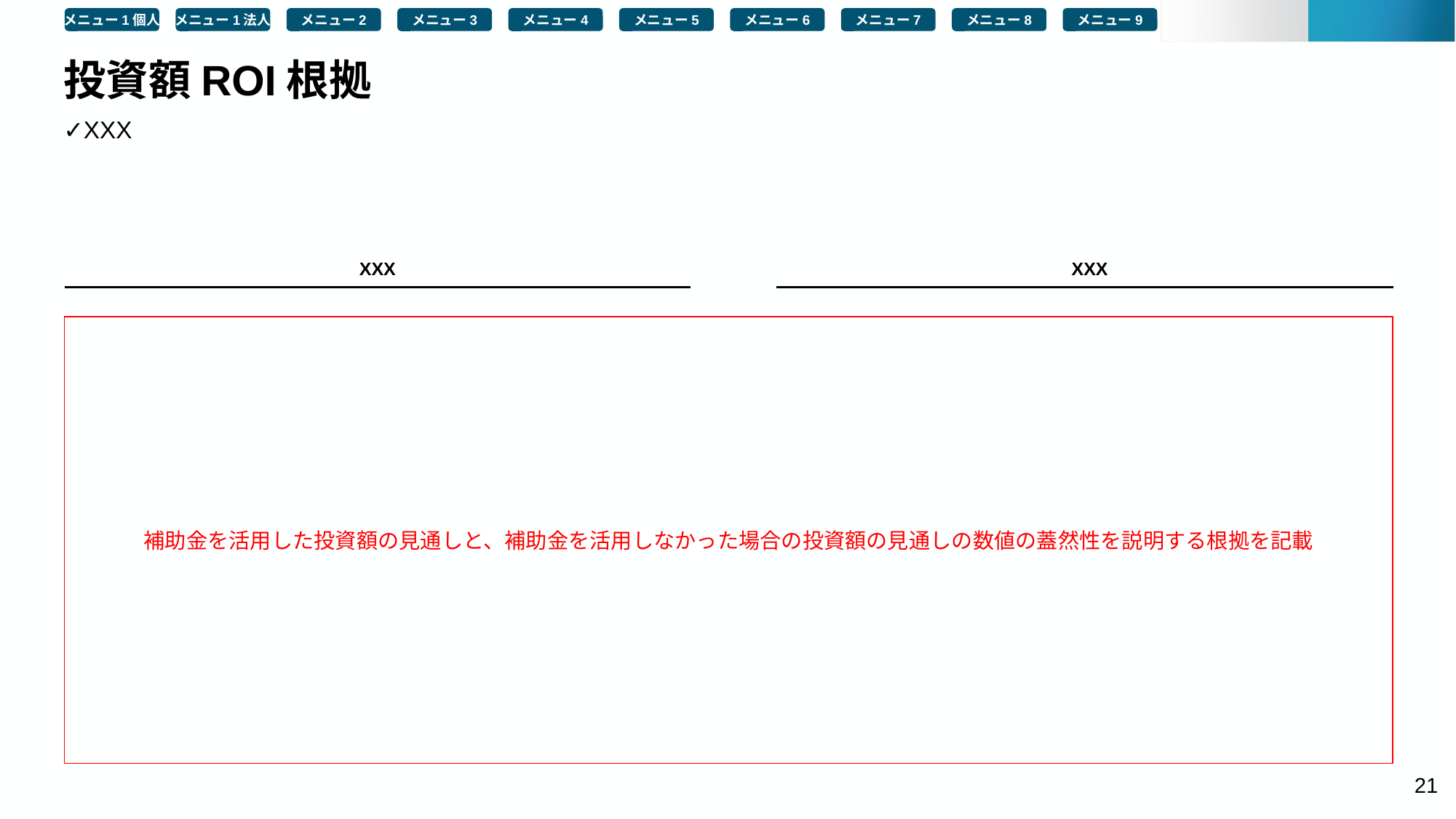

メニュー1個人
メニュー1法人
メニュー2
メニュー3
メニュー4
メニュー5
メニュー6
メニュー7
メニュー8
メニュー9
# 投資額ROI根拠
✓XXX
XXX
XXX
補助金を活用した投資額の見通しと、補助金を活用しなかった場合の投資額の見通しの数値の蓋然性を説明する根拠を記載
21